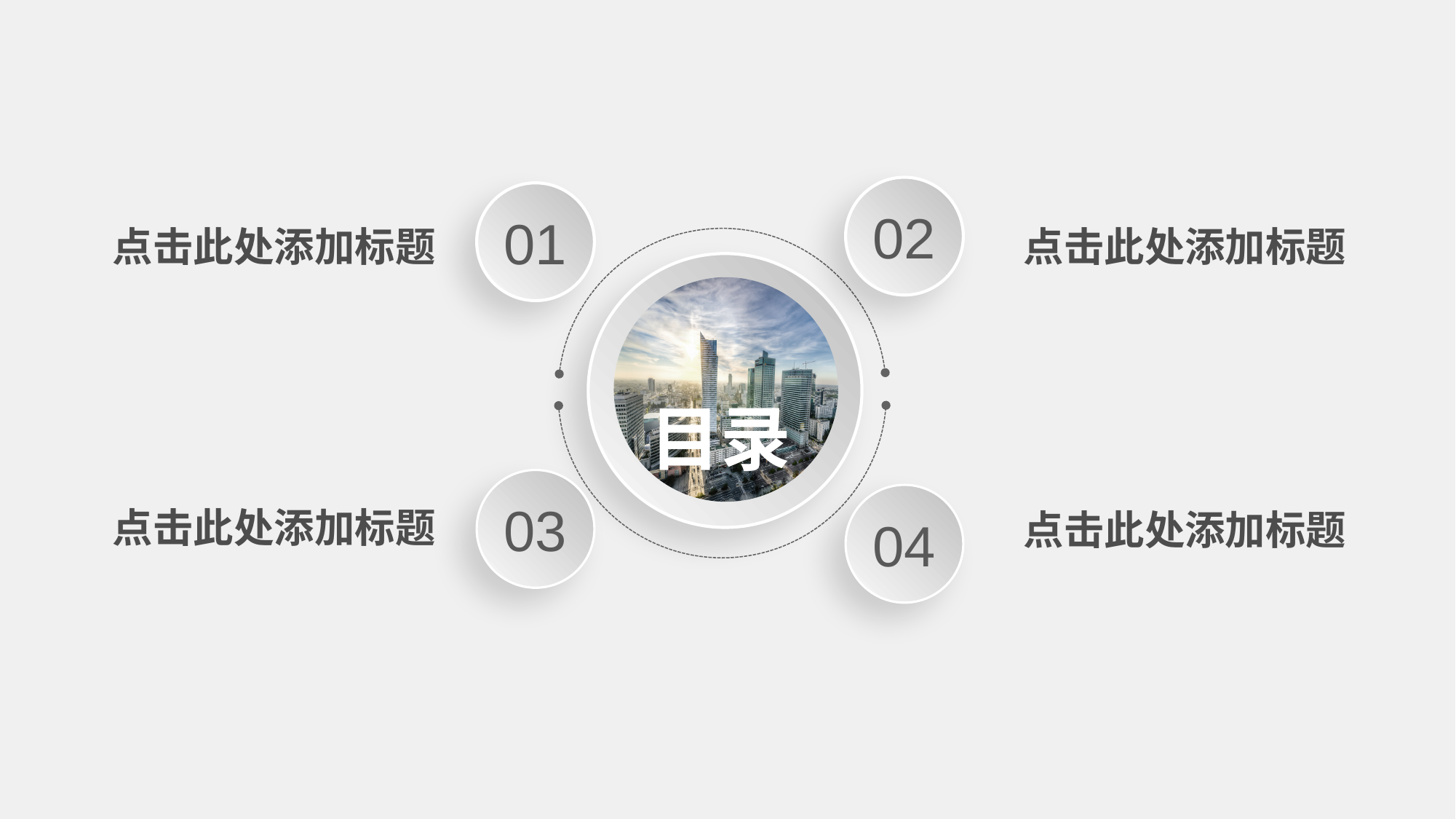

02

01
点击此处添加标题
点击此处添加标题

目录

03

04
点击此处添加标题
点击此处添加标题